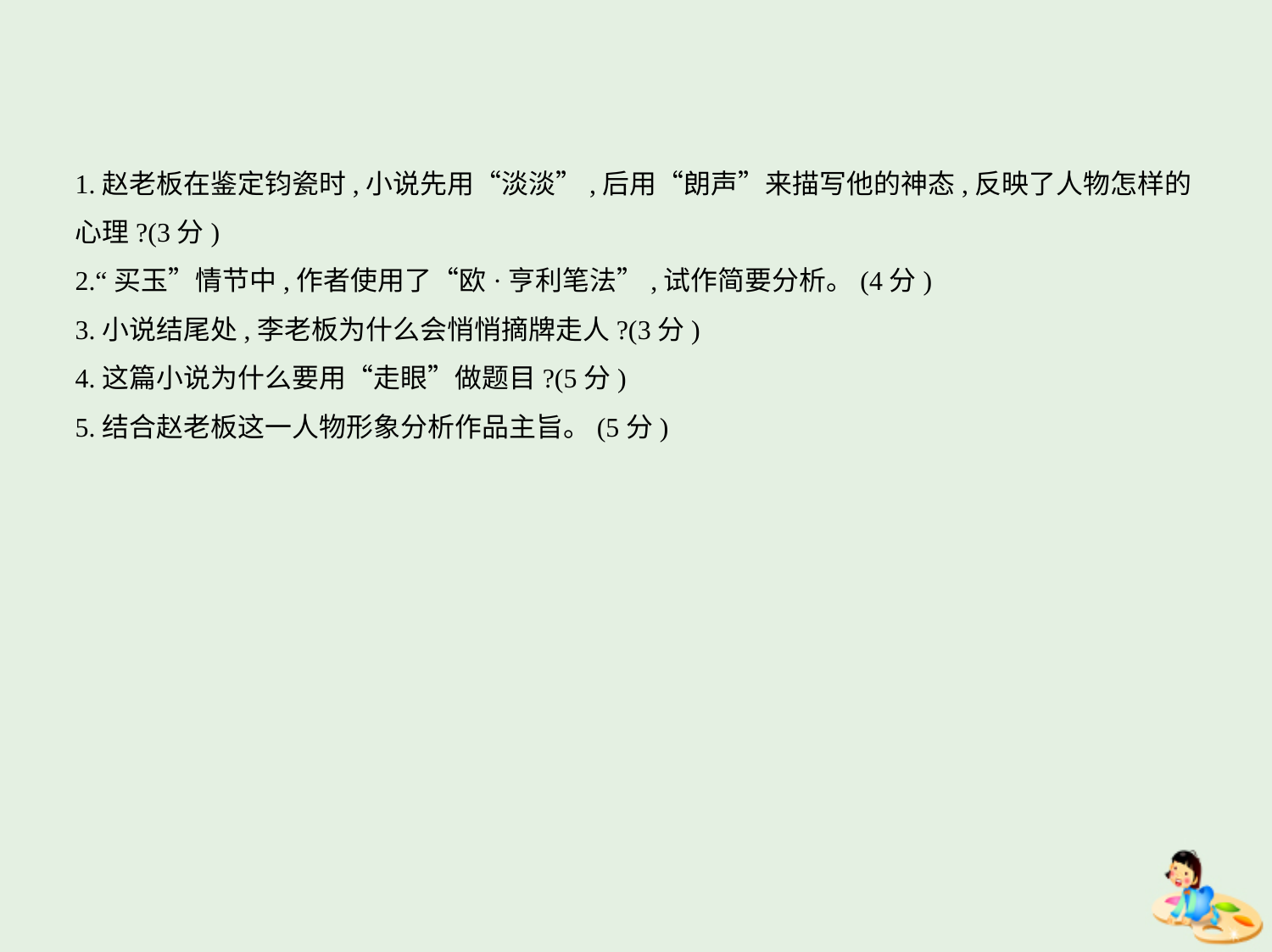

1.赵老板在鉴定钧瓷时,小说先用“淡淡”,后用“朗声”来描写他的神态,反映了人物怎样的
心理?(3分)
2.“买玉”情节中,作者使用了“欧·亨利笔法”,试作简要分析。(4分)
3.小说结尾处,李老板为什么会悄悄摘牌走人?(3分)
4.这篇小说为什么要用“走眼”做题目?(5分)
5.结合赵老板这一人物形象分析作品主旨。(5分)